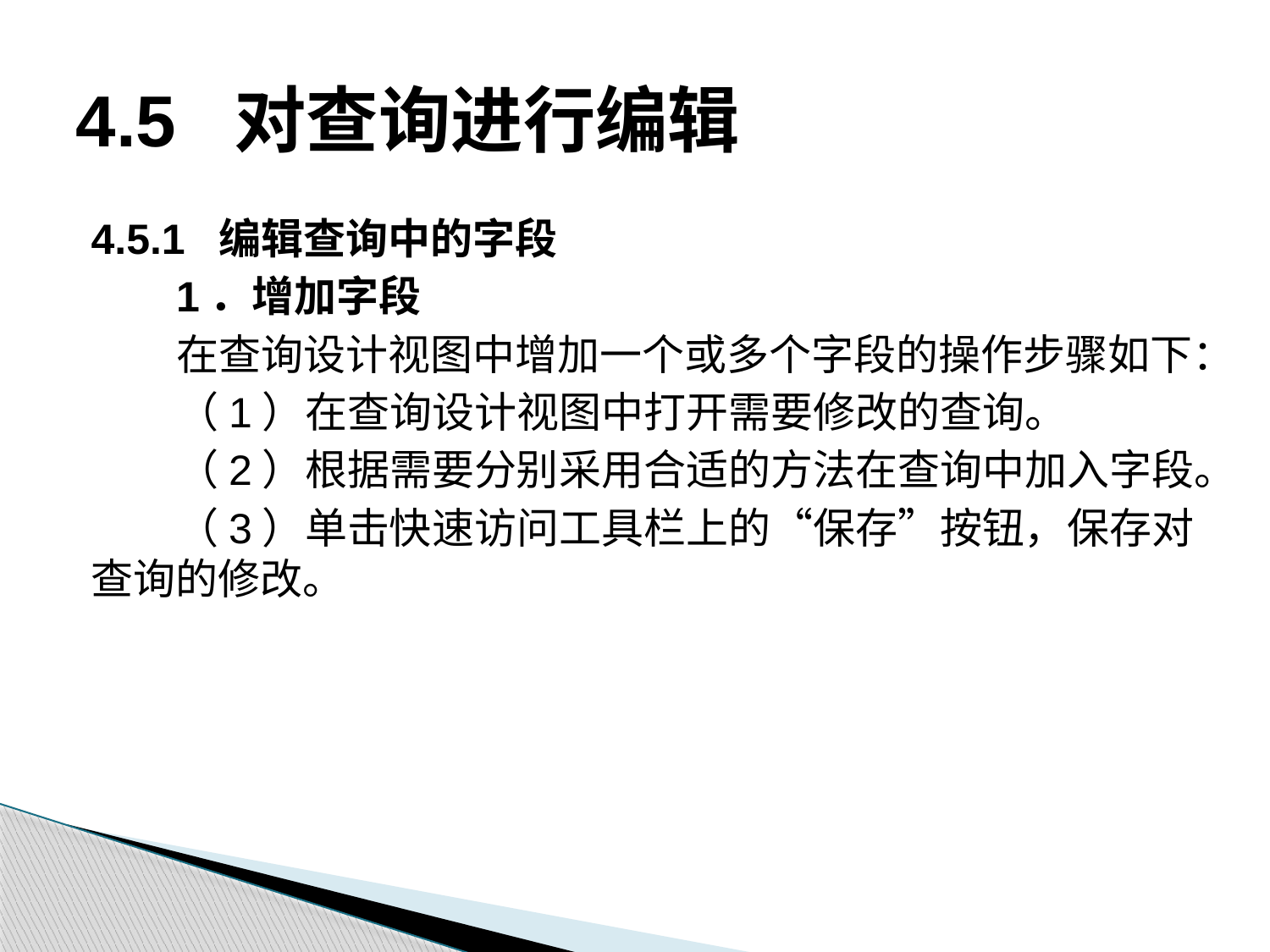

# 4.5  对查询进行编辑
4.5.1  编辑查询中的字段
1．增加字段
在查询设计视图中增加一个或多个字段的操作步骤如下：
（1）在查询设计视图中打开需要修改的查询。
（2）根据需要分别采用合适的方法在查询中加入字段。
（3）单击快速访问工具栏上的“保存”按钮，保存对查询的修改。